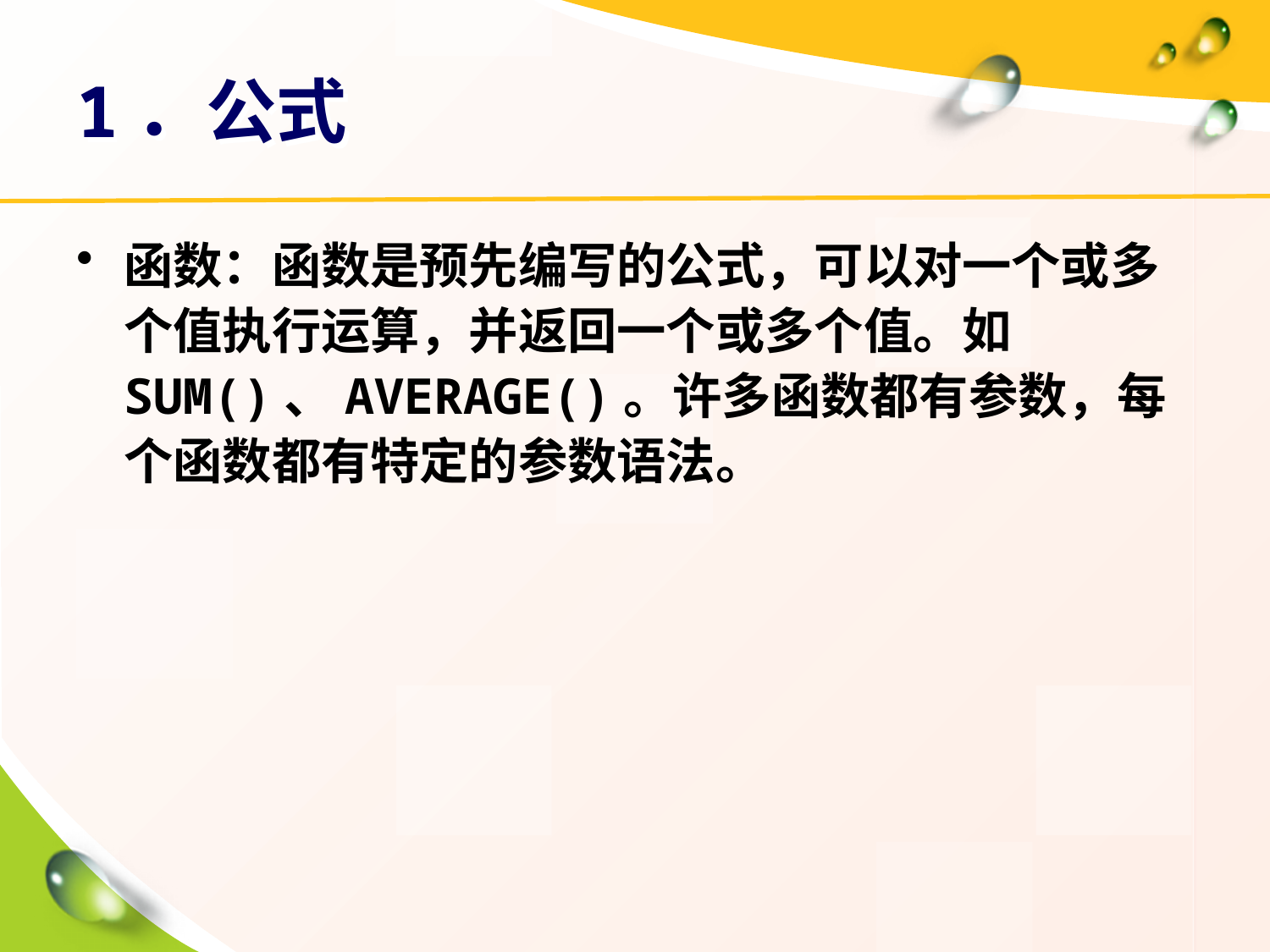

# 1．公式
函数：函数是预先编写的公式，可以对一个或多个值执行运算，并返回一个或多个值。如SUM()、AVERAGE()。许多函数都有参数，每个函数都有特定的参数语法。